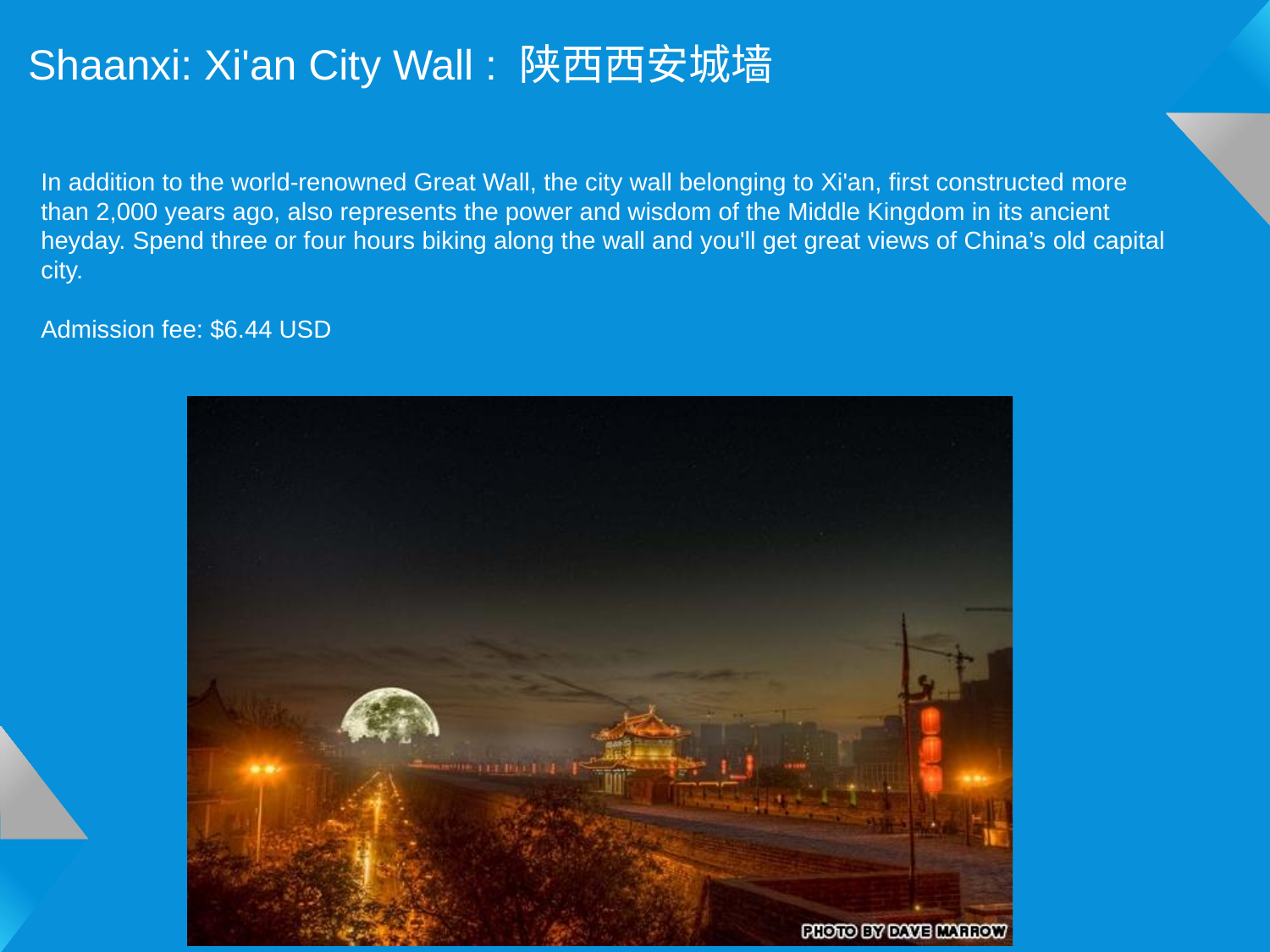

Shaanxi: Xi'an City Wall : 陕西西安城墙

In addition to the world-renowned Great Wall, the city wall belonging to Xi'an, first constructed more than 2,000 years ago, also represents the power and wisdom of the Middle Kingdom in its ancient heyday. Spend three or four hours biking along the wall and you'll get great views of China’s old capital city.

Admission fee: $6.44 USD